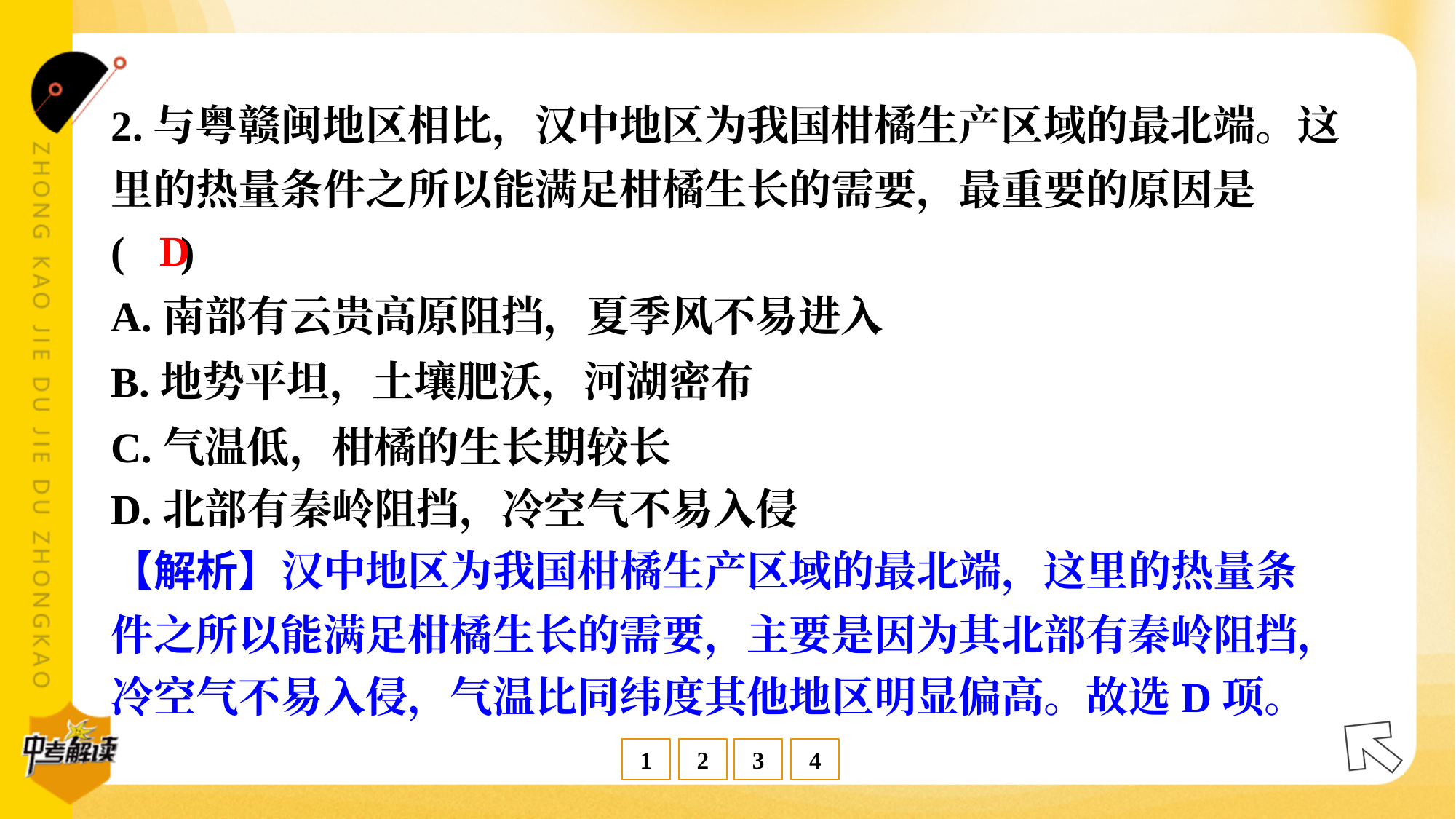

2.与粤赣闽地区相比，汉中地区为我国柑橘生产区域的最北端。这
里的热量条件之所以能满足柑橘生长的需要，最重要的原因是
(     )
D
A.南部有云贵高原阻挡，夏季风不易进入
B.地势平坦，土壤肥沃，河湖密布
C.气温低，柑橘的生长期较长
D.北部有秦岭阻挡，冷空气不易入侵
【解析】汉中地区为我国柑橘生产区域的最北端，这里的热量条
件之所以能满足柑橘生长的需要，主要是因为其北部有秦岭阻挡，
冷空气不易入侵，气温比同纬度其他地区明显偏高。故选D项。